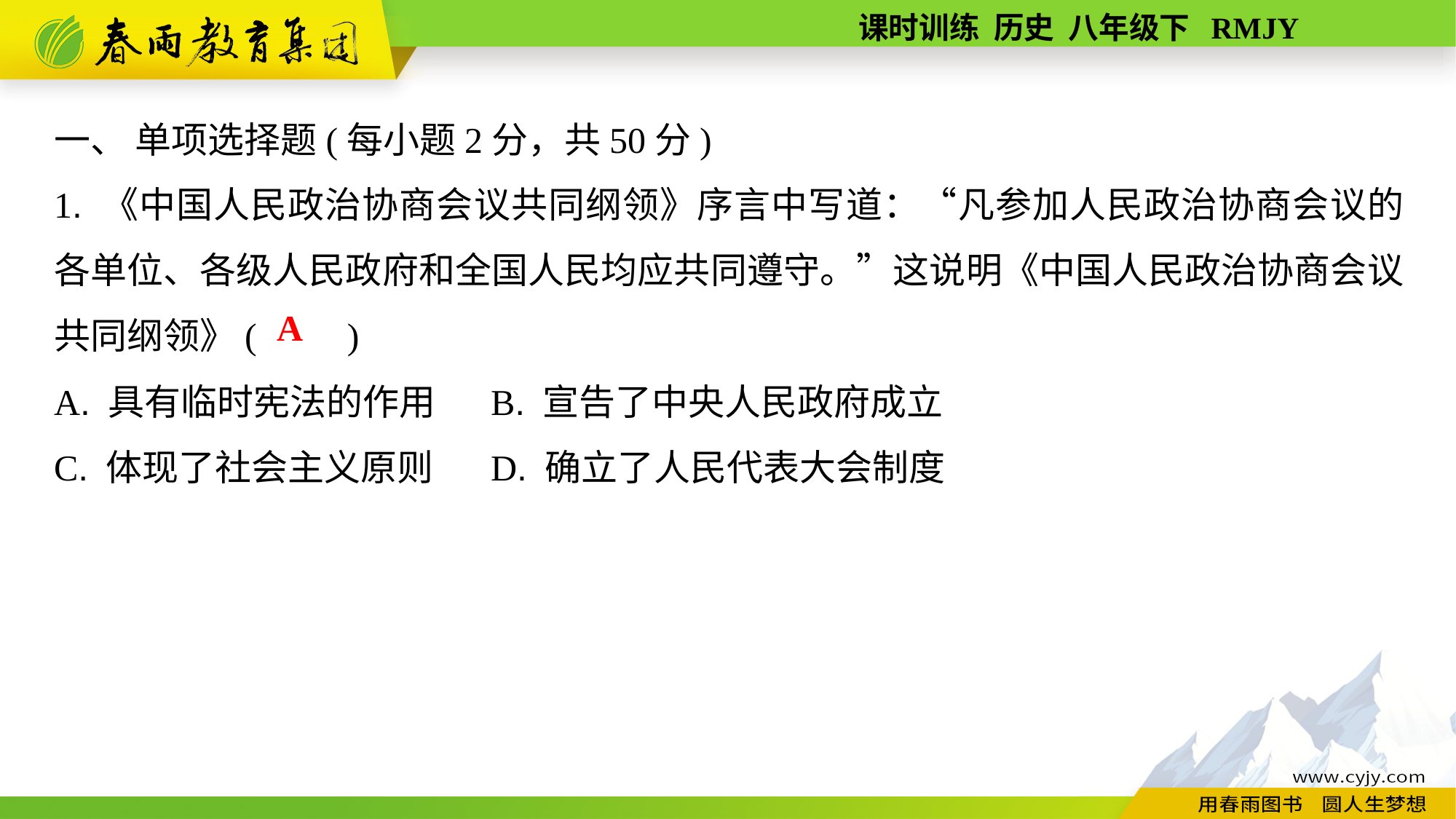

一、 单项选择题(每小题2分，共50分)
1. 《中国人民政治协商会议共同纲领》序言中写道：“凡参加人民政治协商会议的各单位、各级人民政府和全国人民均应共同遵守。”这说明《中国人民政治协商会议共同纲领》(　　)
A. 具有临时宪法的作用	B. 宣告了中央人民政府成立
C. 体现了社会主义原则	D. 确立了人民代表大会制度
A